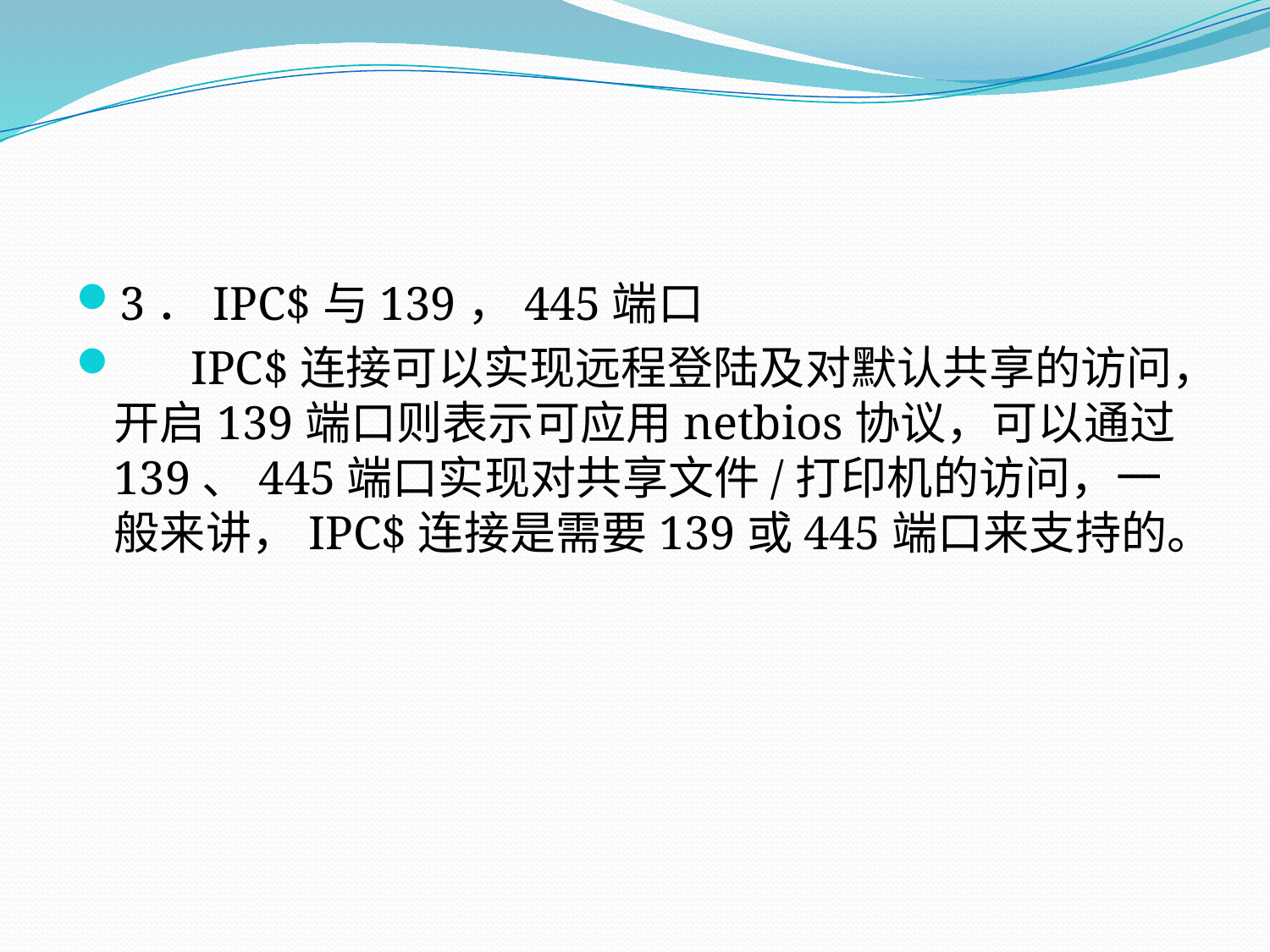

#
3．IPC$与139，445端口
      IPC$连接可以实现远程登陆及对默认共享的访问，开启139端口则表示可应用netbios协议，可以通过139、445端口实现对共享文件/打印机的访问，一般来讲，IPC$连接是需要139或445端口来支持的。